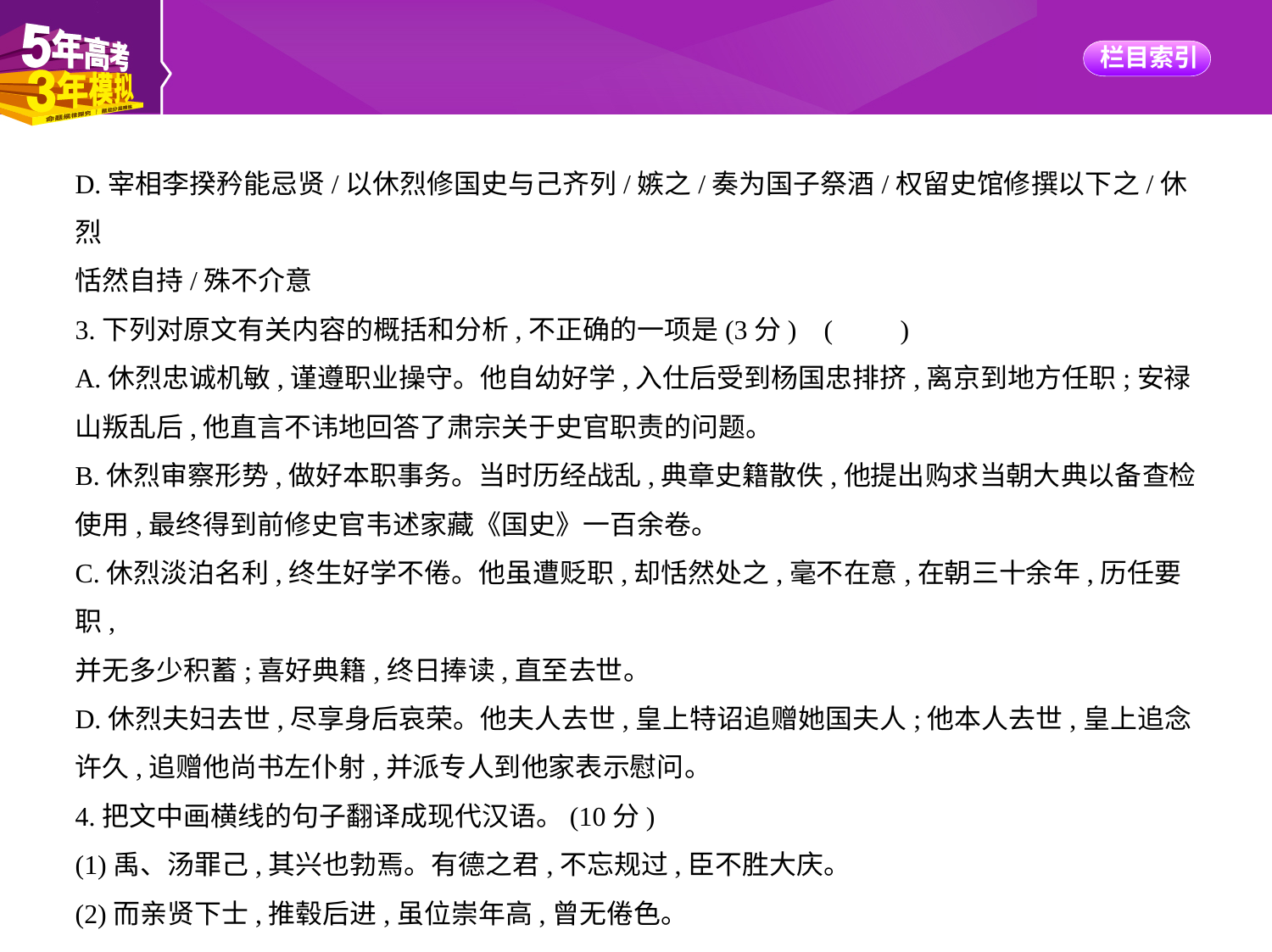

D.宰相李揆矜能忌贤/以休烈修国史与己齐列/嫉之/奏为国子祭酒/权留史馆修撰以下之/休烈
恬然自持/殊不介意
3.下列对原文有关内容的概括和分析,不正确的一项是(3分) (　　)
A.休烈忠诚机敏,谨遵职业操守。他自幼好学,入仕后受到杨国忠排挤,离京到地方任职;安禄
山叛乱后,他直言不讳地回答了肃宗关于史官职责的问题。
B.休烈审察形势,做好本职事务。当时历经战乱,典章史籍散佚,他提出购求当朝大典以备查检
使用,最终得到前修史官韦述家藏《国史》一百余卷。
C.休烈淡泊名利,终生好学不倦。他虽遭贬职,却恬然处之,毫不在意,在朝三十余年,历任要职,
并无多少积蓄;喜好典籍,终日捧读,直至去世。
D.休烈夫妇去世,尽享身后哀荣。他夫人去世,皇上特诏追赠她国夫人;他本人去世,皇上追念
许久,追赠他尚书左仆射,并派专人到他家表示慰问。
4.把文中画横线的句子翻译成现代汉语。(10分)
(1)禹、汤罪己,其兴也勃焉。有德之君,不忘规过,臣不胜大庆。
(2)而亲贤下士,推毂后进,虽位崇年高,曾无倦色。